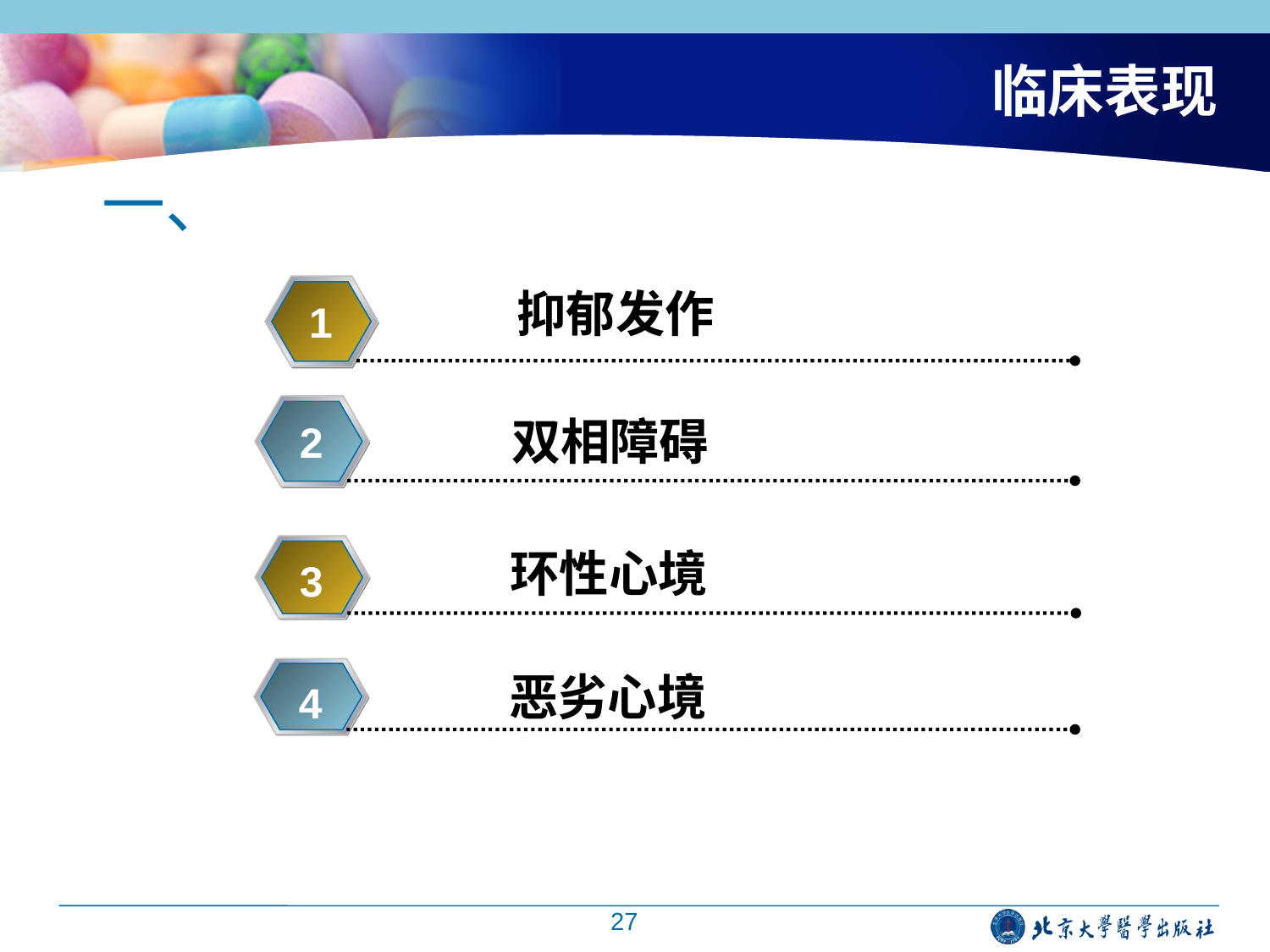

# 临床表现

一、临床表现

抑郁发作
1

双相障碍
2

环性心境
3

恶劣心境
4

27